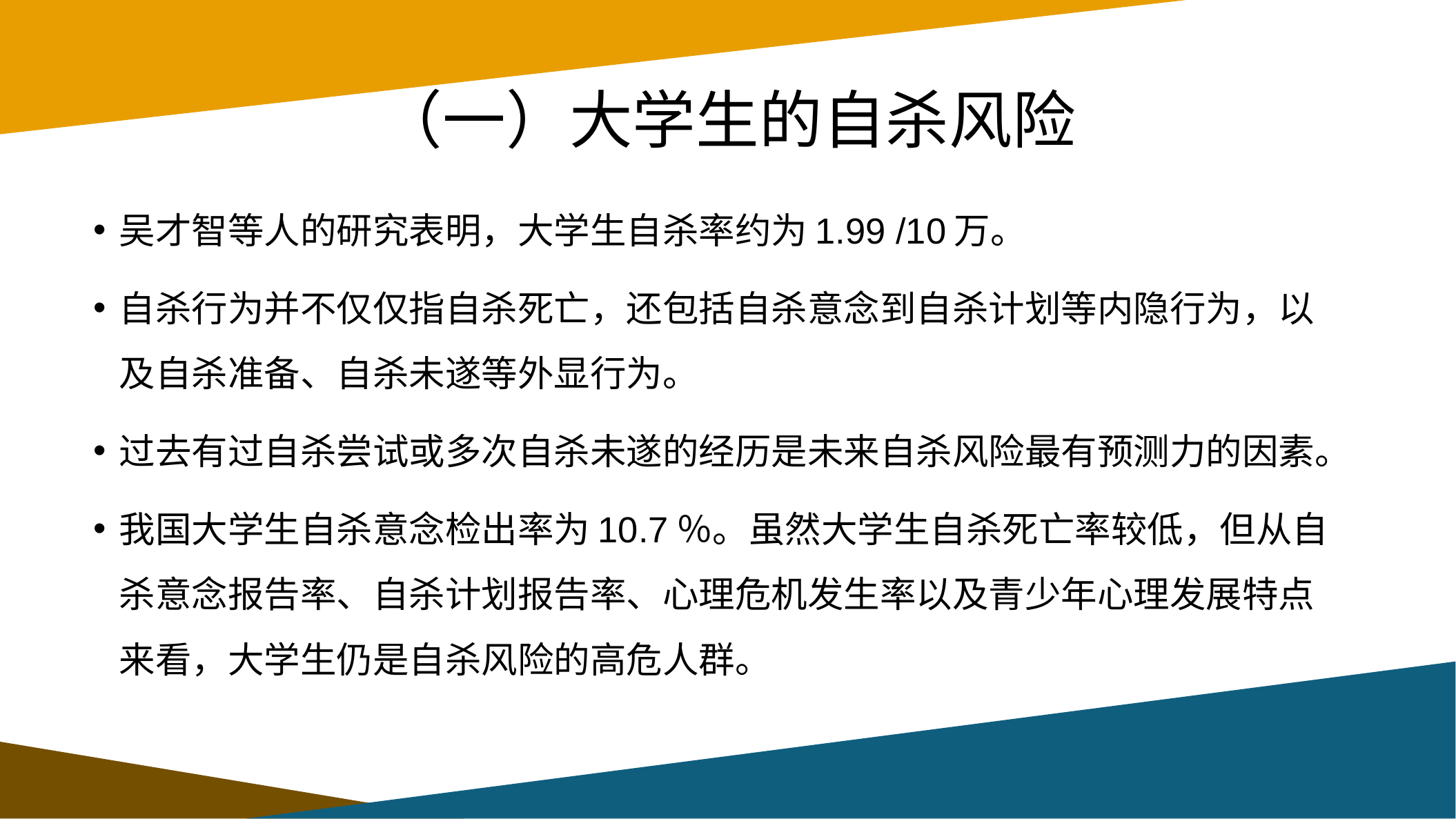

# （一）大学生的自杀风险
吴才智等人的研究表明，大学生自杀率约为1.99 /10万。
自杀行为并不仅仅指自杀死亡，还包括自杀意念到自杀计划等内隐行为，以及自杀准备、自杀未遂等外显行为。
过去有过自杀尝试或多次自杀未遂的经历是未来自杀风险最有预测力的因素。
我国大学生自杀意念检出率为10.7％。虽然大学生自杀死亡率较低，但从自杀意念报告率、自杀计划报告率、心理危机发生率以及青少年心理发展特点来看，大学生仍是自杀风险的高危人群。